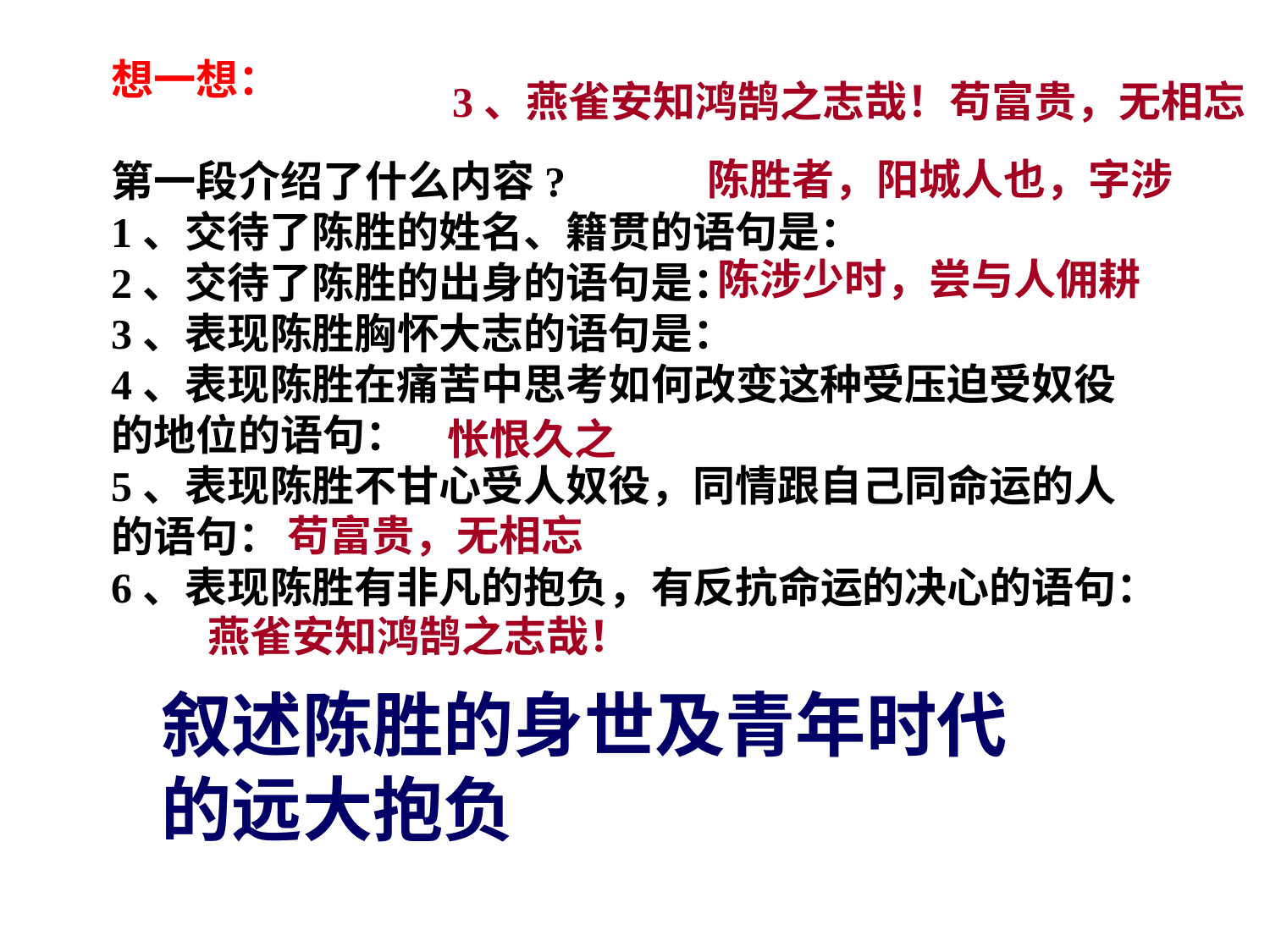

想一想：

第一段介绍了什么内容?
1、交待了陈胜的姓名、籍贯的语句是：
2、交待了陈胜的出身的语句是：
3、表现陈胜胸怀大志的语句是：
4、表现陈胜在痛苦中思考如何改变这种受压迫受奴役的地位的语句：
5、表现陈胜不甘心受人奴役，同情跟自己同命运的人的语句：
6、表现陈胜有非凡的抱负，有反抗命运的决心的语句：
3、燕雀安知鸿鹄之志哉！苟富贵，无相忘

陈胜者，阳城人也，字涉
陈涉少时，尝与人佣耕
怅恨久之
苟富贵，无相忘
燕雀安知鸿鹄之志哉！
叙述陈胜的身世及青年时代的远大抱负